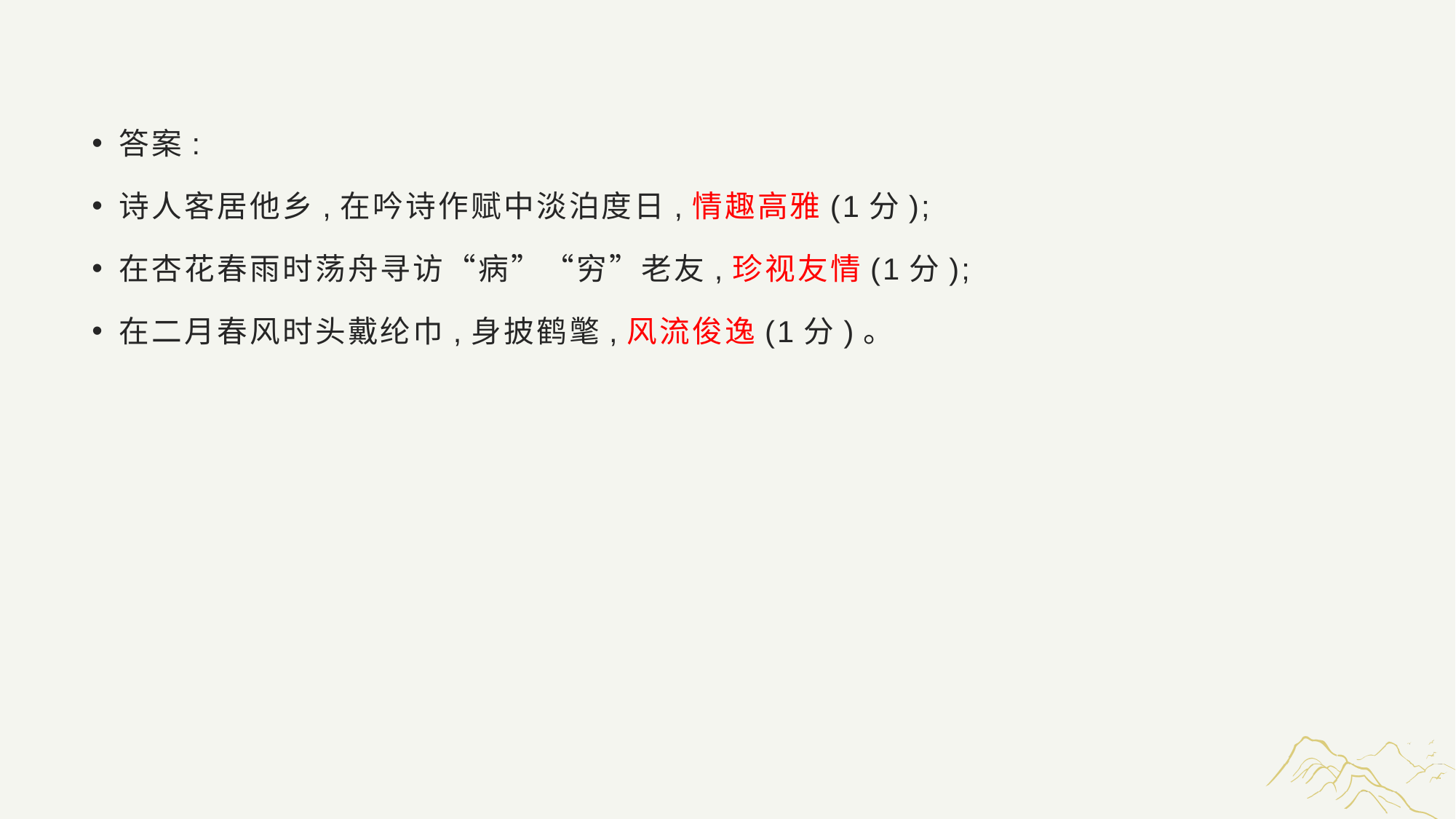

#
答案:
诗人客居他乡,在吟诗作赋中淡泊度日,情趣高雅(1分);
在杏花春雨时荡舟寻访“病”“穷”老友,珍视友情(1分);
在二月春风时头戴纶巾,身披鹤氅,风流俊逸(1分)。